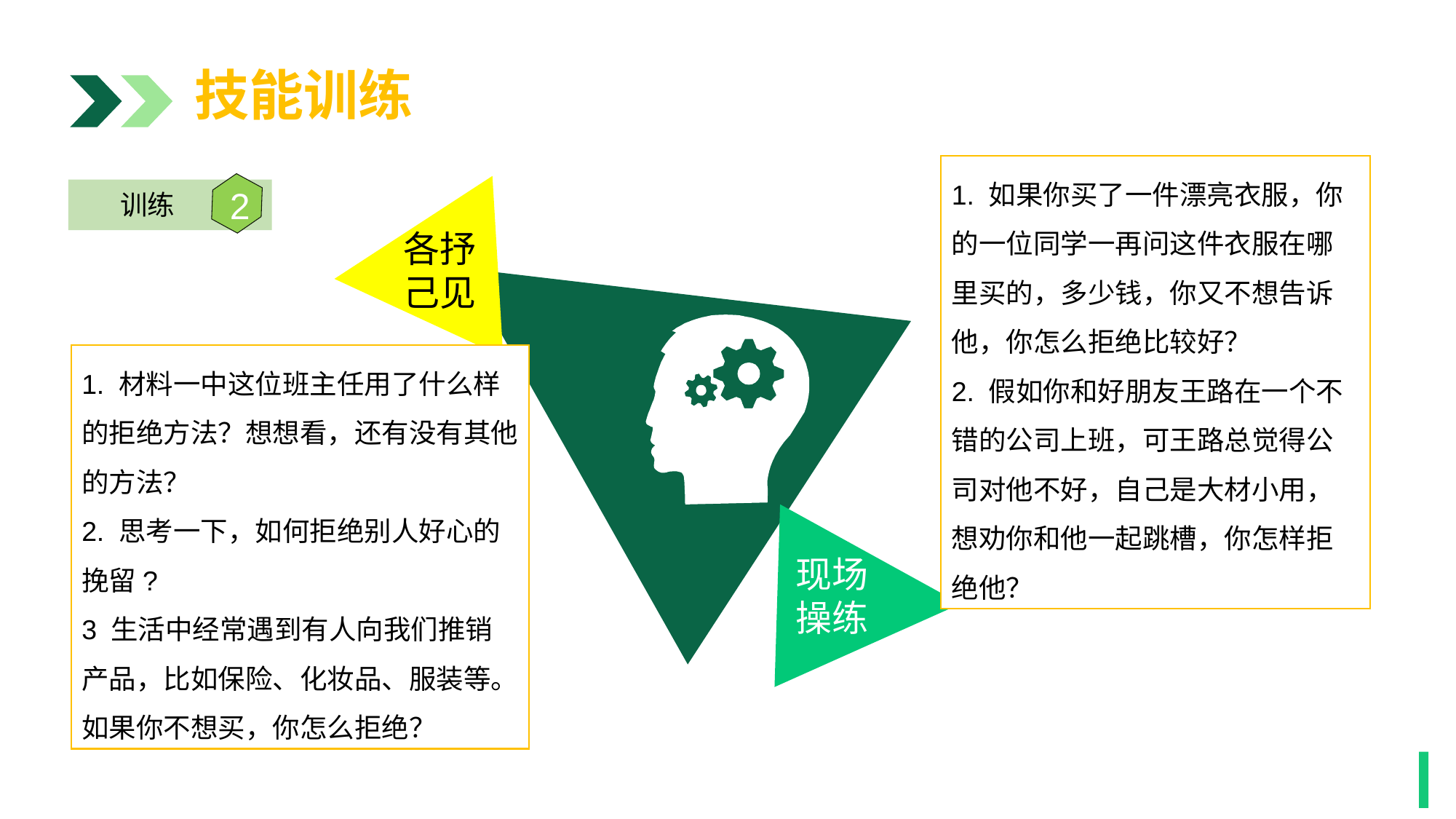

技能训练

1. 如果你买了一件漂亮衣服，你的一位同学一再问这件衣服在哪里买的，多少钱，你又不想告诉他，你怎么拒绝比较好？
2. 假如你和好朋友王路在一个不错的公司上班，可王路总觉得公司对他不好，自己是大材小用，想劝你和他一起跳槽，你怎样拒绝他？

各抒
己见
2

训练

1. 材料一中这位班主任用了什么样的拒绝方法？想想看，还有没有其他的方法？
2. 思考一下，如何拒绝别人好心的挽留?
3 生活中经常遇到有人向我们推销产品，比如保险、化妆品、服装等。如果你不想买，你怎么拒绝？

现场
操练
8